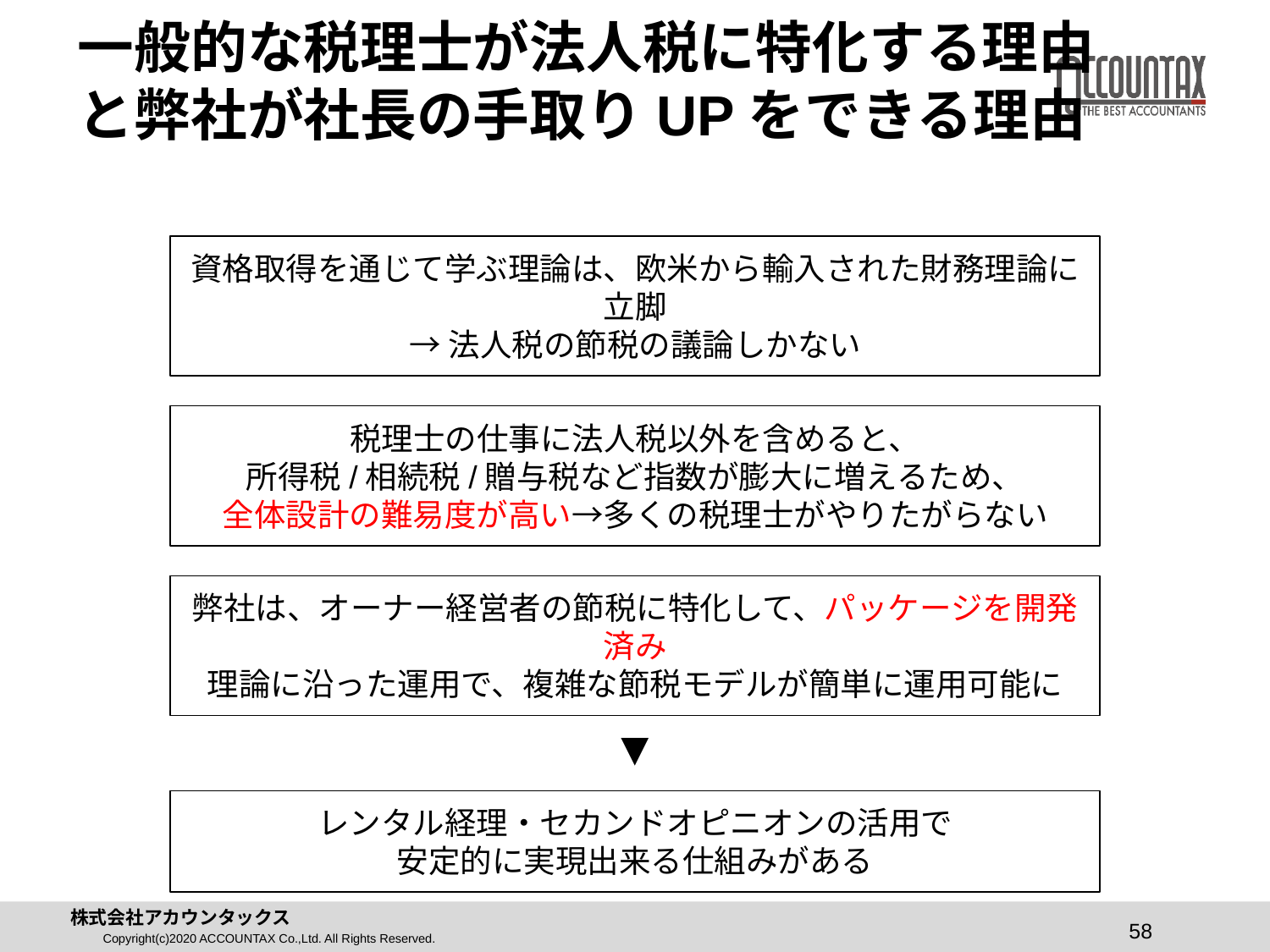

# 一般的な税理士が法人税に特化する理由 と弊社が社長の手取りUPをできる理由
資格取得を通じて学ぶ理論は、欧米から輸入された財務理論に立脚
→法人税の節税の議論しかない
税理士の仕事に法人税以外を含めると、
所得税/相続税/贈与税など指数が膨大に増えるため、
全体設計の難易度が高い→多くの税理士がやりたがらない
弊社は、オーナー経営者の節税に特化して、パッケージを開発済み
理論に沿った運用で、複雑な節税モデルが簡単に運用可能に
▼
レンタル経理・セカンドオピニオンの活用で
安定的に実現出来る仕組みがある
58